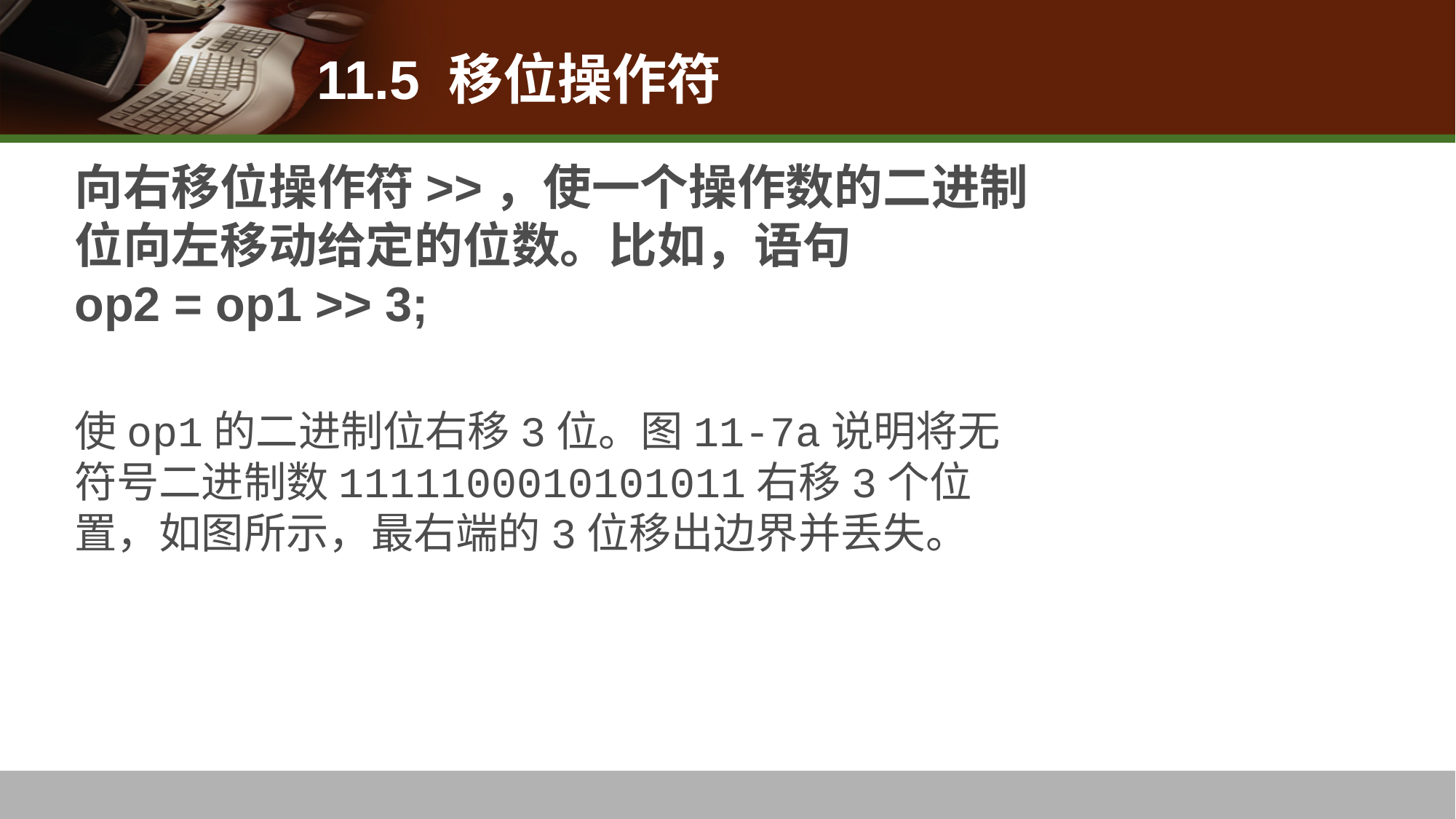

11.5 移位操作符
# 向右移位操作符>>，使一个操作数的二进制位向左移动给定的位数。比如，语句           op2 = op1 >> 3;
使op1的二进制位右移3位。图11-7a说明将无符号二进制数1111100010101011右移3个位置，如图所示，最右端的3位移出边界并丢失。